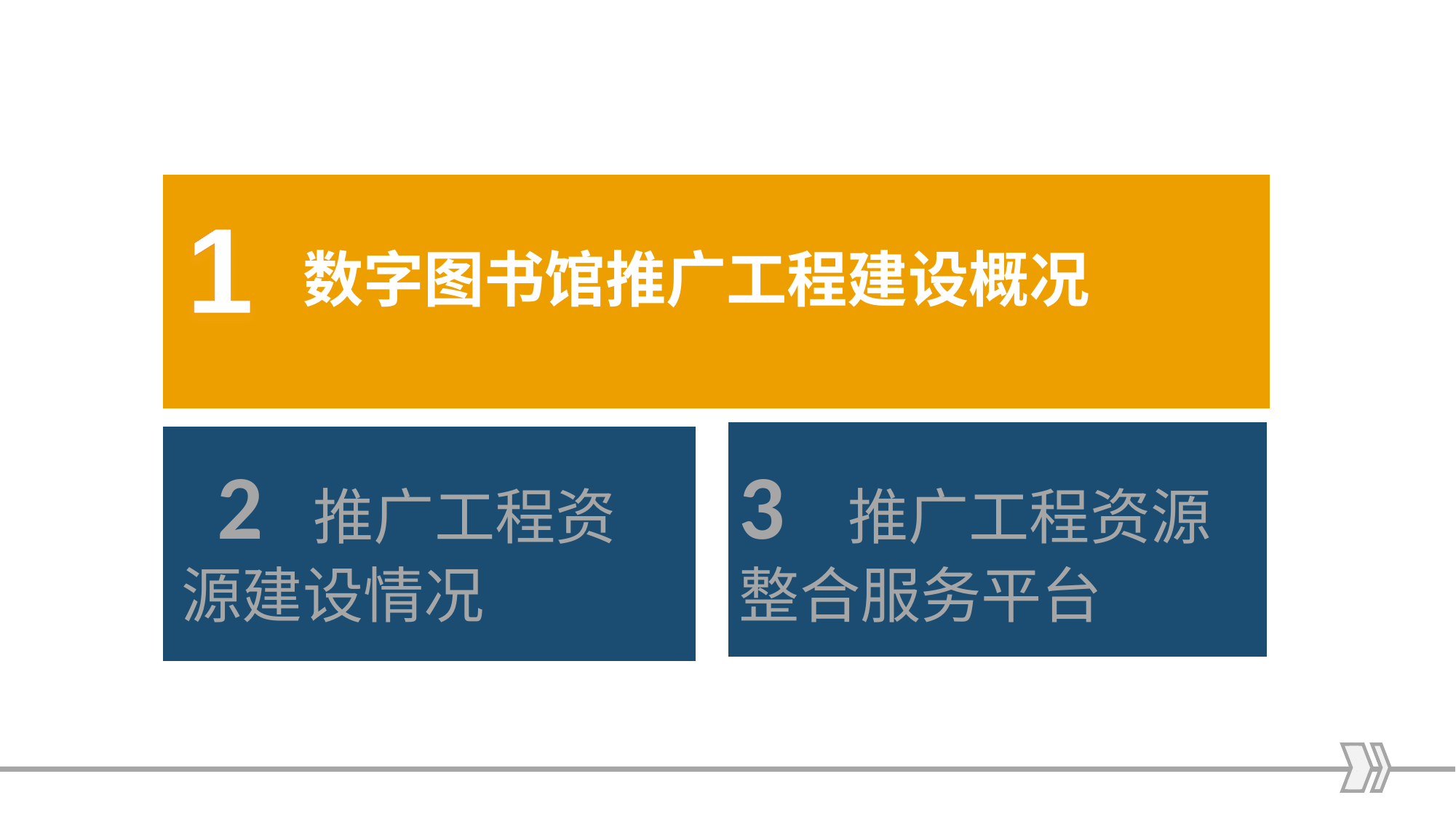

1
数字图书馆推广工程建设概况

   2  推广工程资源建设情况
3  推广工程资源整合服务平台